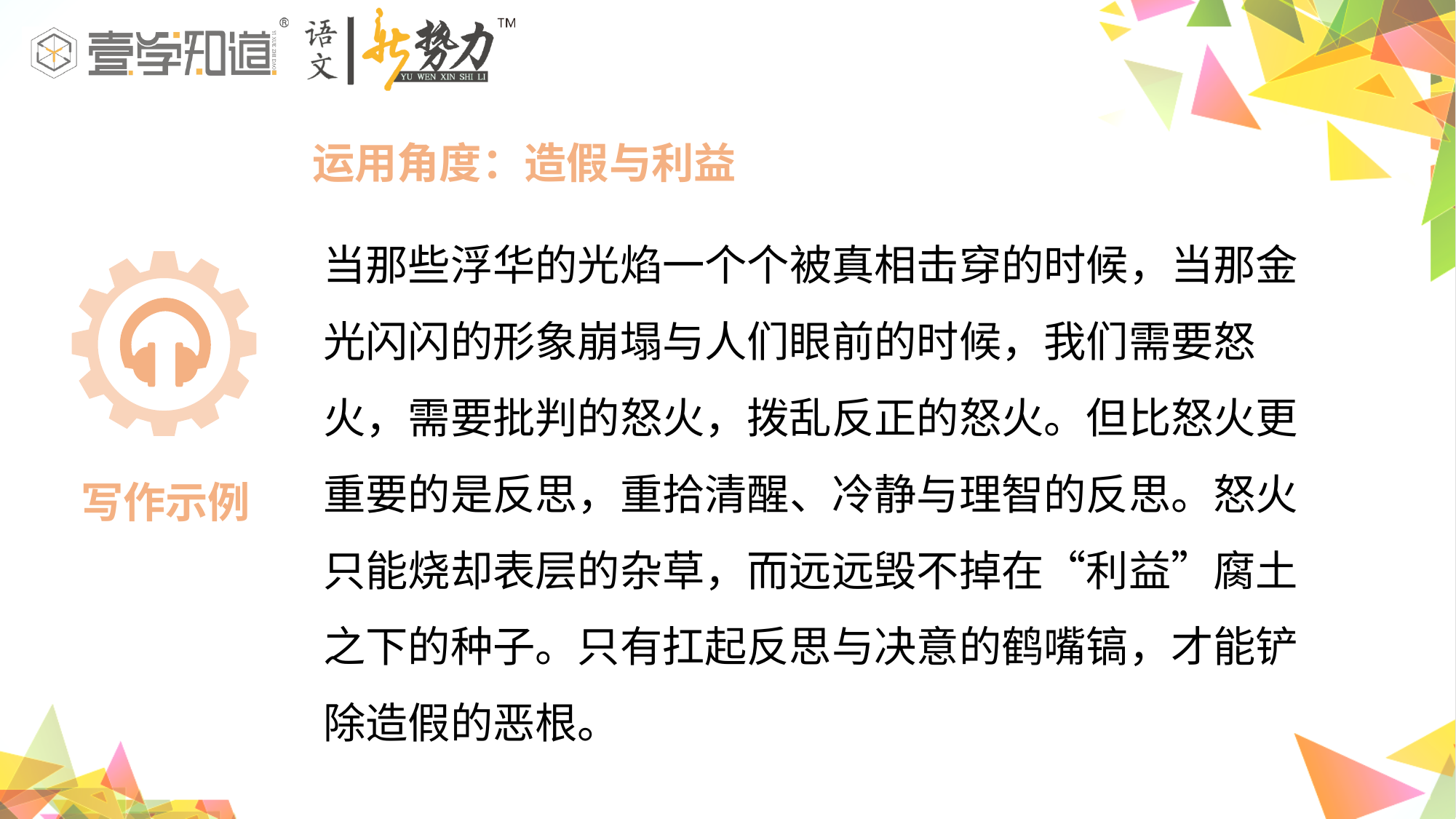

运用角度：造假与利益
当那些浮华的光焰一个个被真相击穿的时候，当那金光闪闪的形象崩塌与人们眼前的时候，我们需要怒火，需要批判的怒火，拨乱反正的怒火。但比怒火更重要的是反思，重拾清醒、冷静与理智的反思。怒火只能烧却表层的杂草，而远远毁不掉在“利益”腐土之下的种子。只有扛起反思与决意的鹤嘴镐，才能铲除造假的恶根。

写作示例